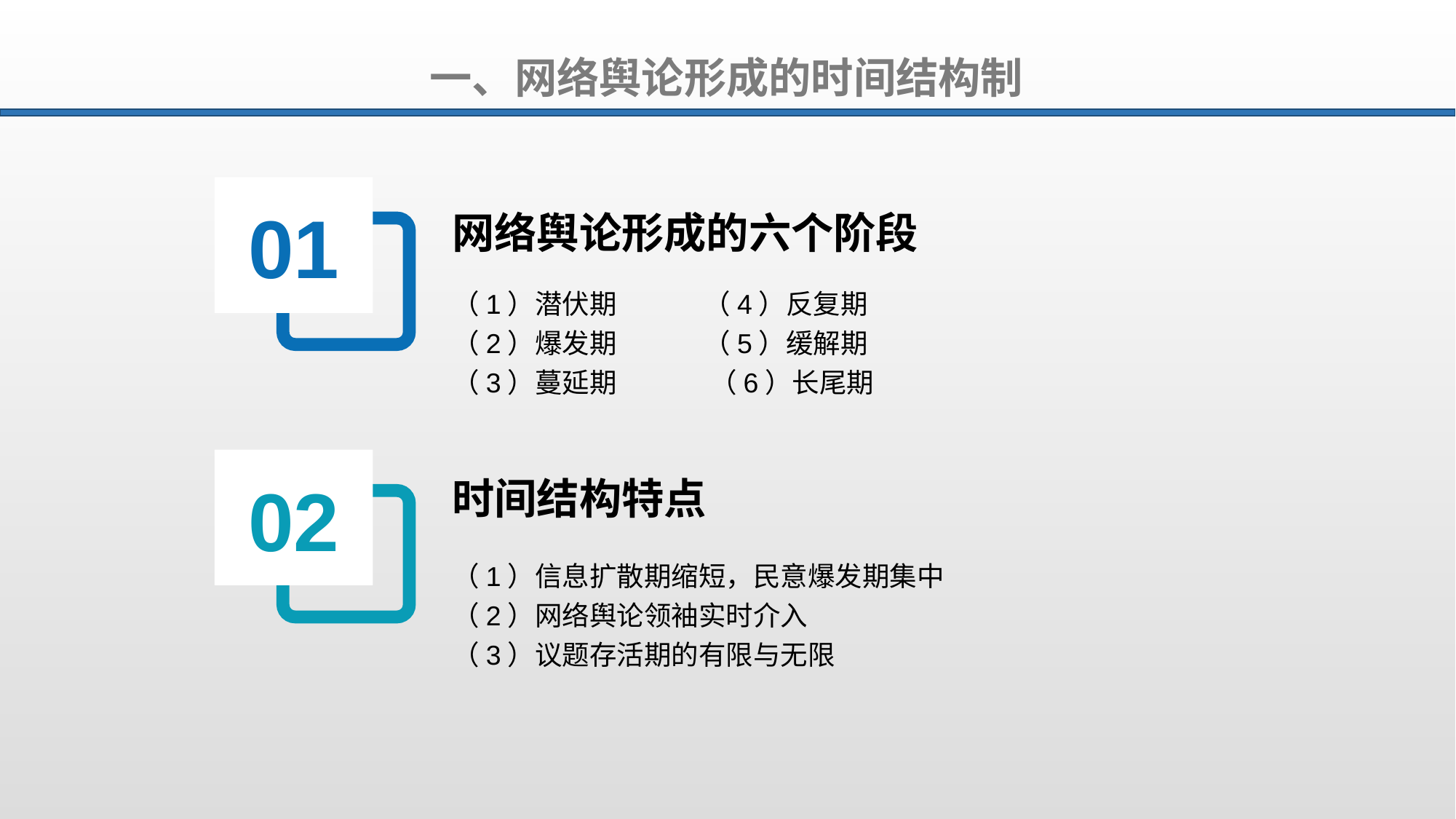

一、网络舆论形成的时间结构制

01
网络舆论形成的六个阶段

（1）潜伏期              （4）反复期
（2）爆发期              （5）缓解期
（3）蔓延期               （6）长尾期

02
时间结构特点

（1）信息扩散期缩短，民意爆发期集中
（2）网络舆论领袖实时介入
（3）议题存活期的有限与无限